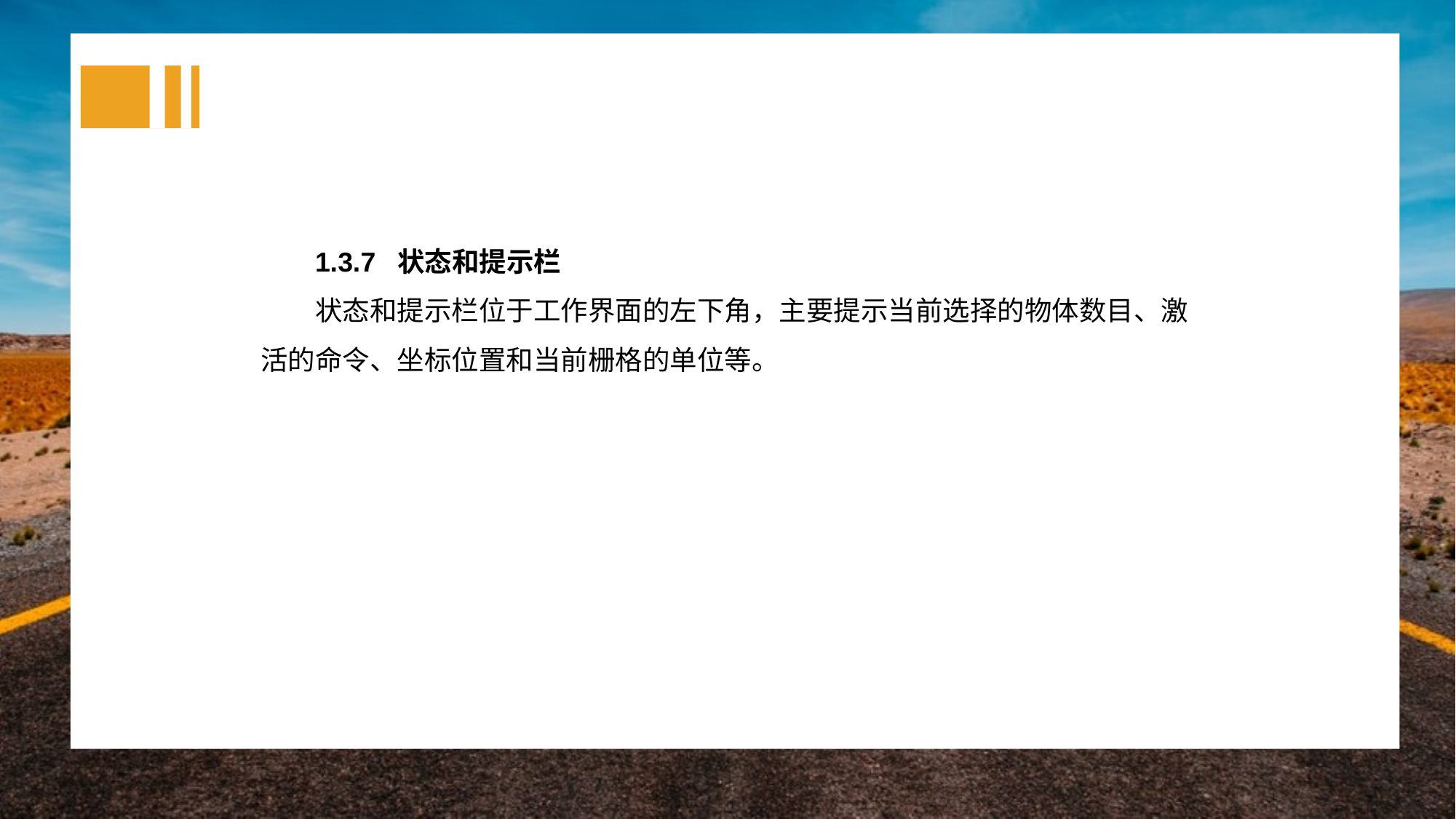

1.3.7  状态和提示栏
状态和提示栏位于工作界面的左下角，主要提示当前选择的物体数目、激活的命令、坐标位置和当前栅格的单位等。